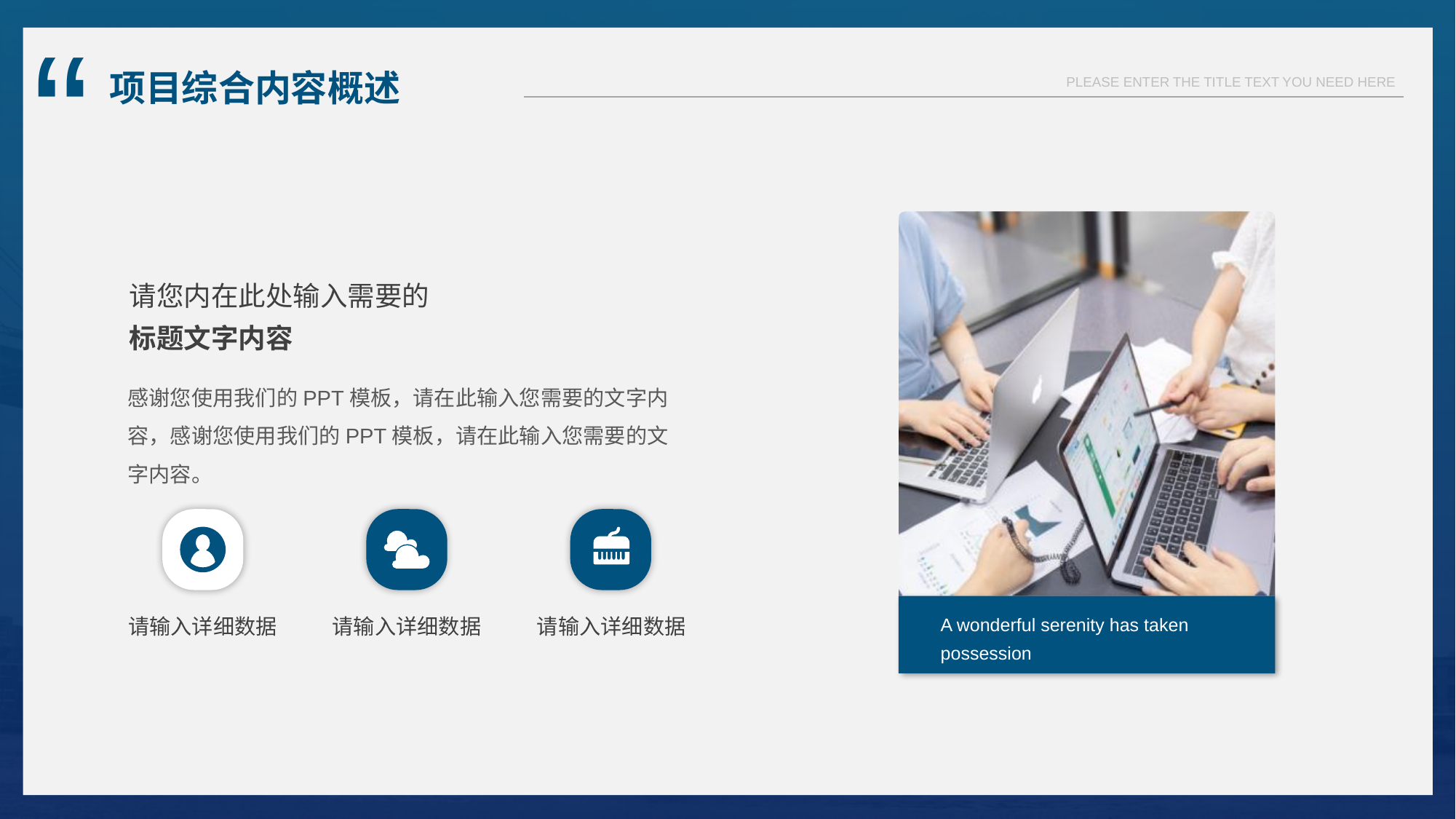

项目综合内容概述

请您内在此处输入需要的
标题文字内容
感谢您使用我们的PPT模板，请在此输入您需要的文字内容，感谢您使用我们的PPT模板，请在此输入您需要的文字内容。

A wonderful serenity has taken possession
请输入详细数据
请输入详细数据
请输入详细数据